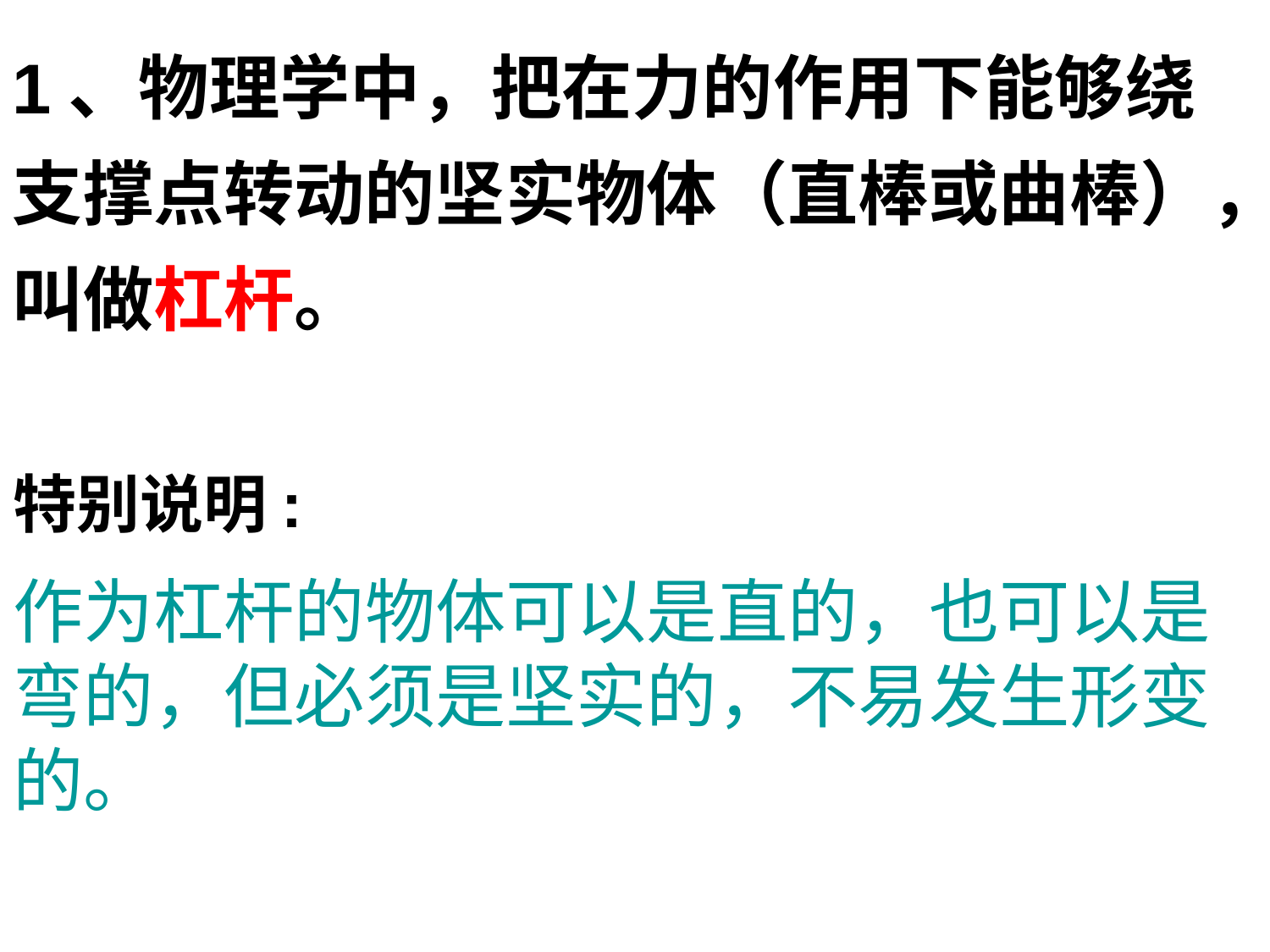

1、物理学中，把在力的作用下能够绕支撑点转动的坚实物体（直棒或曲棒），叫做杠杆。
特别说明:
作为杠杆的物体可以是直的，也可以是弯的，但必须是坚实的，不易发生形变的。